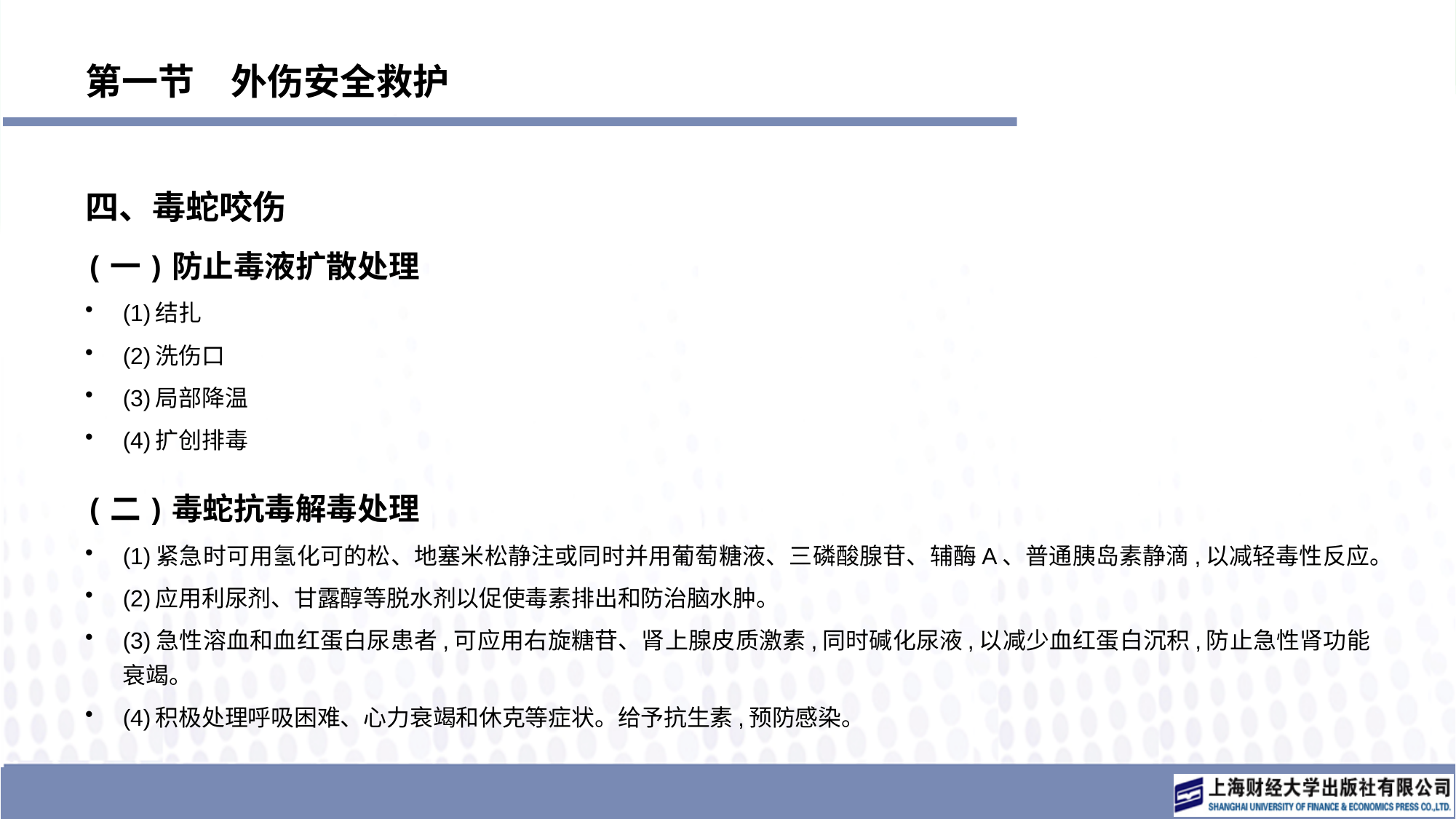

# 第一节　外伤安全救护
四、毒蛇咬伤
(一)防止毒液扩散处理
(1)结扎
(2)洗伤口
(3)局部降温
(4)扩创排毒
(二)毒蛇抗毒解毒处理
(1)紧急时可用氢化可的松、地塞米松静注或同时并用葡萄糖液、三磷酸腺苷、辅酶A、普通胰岛素静滴,以减轻毒性反应。
(2)应用利尿剂、甘露醇等脱水剂以促使毒素排出和防治脑水肿。
(3)急性溶血和血红蛋白尿患者,可应用右旋糖苷、肾上腺皮质激素,同时碱化尿液,以减少血红蛋白沉积,防止急性肾功能衰竭。
(4)积极处理呼吸困难、心力衰竭和休克等症状。给予抗生素,预防感染。